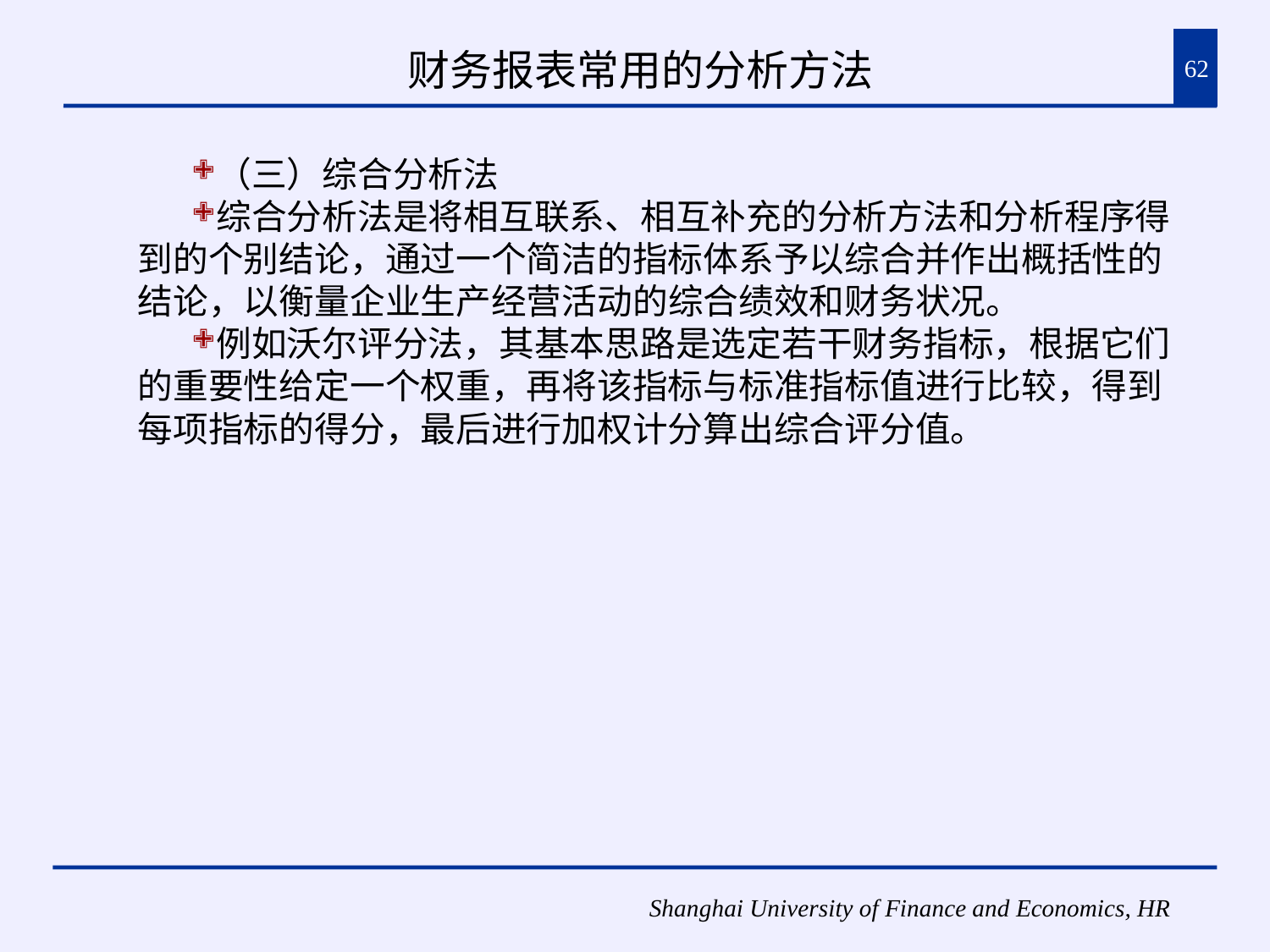

# 财务报表常用的分析方法
62
（三）综合分析法
综合分析法是将相互联系、相互补充的分析方法和分析程序得到的个别结论，通过一个简洁的指标体系予以综合并作出概括性的结论，以衡量企业生产经营活动的综合绩效和财务状况。
例如沃尔评分法，其基本思路是选定若干财务指标，根据它们的重要性给定一个权重，再将该指标与标准指标值进行比较，得到每项指标的得分，最后进行加权计分算出综合评分值。